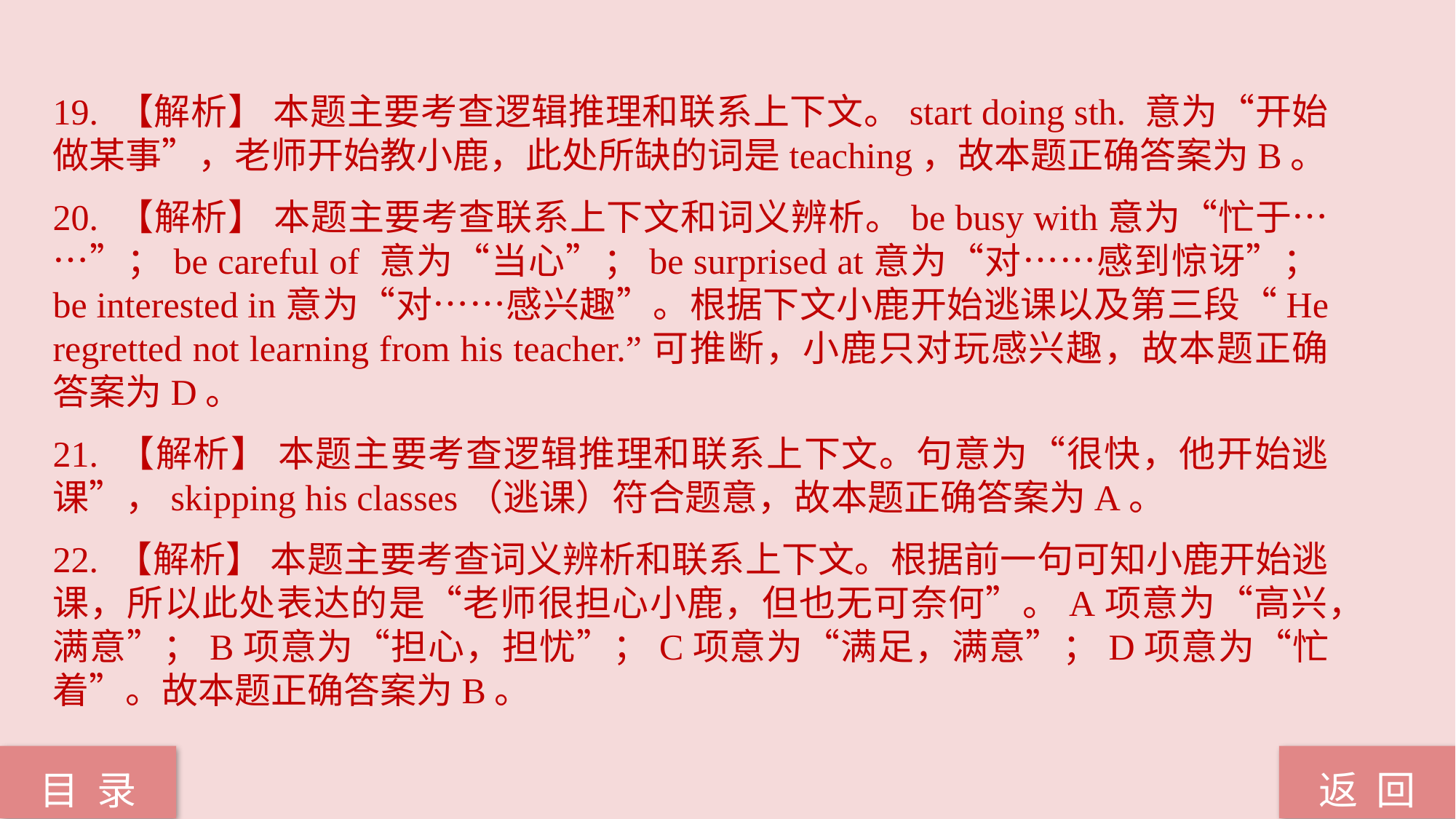

19. 【解析】 本题主要考查逻辑推理和联系上下文。start doing sth. 意为“开始做某事”，老师开始教小鹿，此处所缺的词是teaching，故本题正确答案为B。
20. 【解析】 本题主要考查联系上下文和词义辨析。be busy with意为“忙于……”；be careful of 意为“当心”；be surprised at意为“对……感到惊讶”；be interested in意为“对……感兴趣”。根据下文小鹿开始逃课以及第三段“He regretted not learning from his teacher.”可推断，小鹿只对玩感兴趣，故本题正确答案为D。
21. 【解析】 本题主要考查逻辑推理和联系上下文。句意为“很快，他开始逃课”，skipping his classes（逃课）符合题意，故本题正确答案为A。
22. 【解析】 本题主要考查词义辨析和联系上下文。根据前一句可知小鹿开始逃课，所以此处表达的是“老师很担心小鹿，但也无可奈何”。A项意为“高兴，满意”；B项意为“担心，担忧”；C项意为“满足，满意”；D项意为“忙着”。故本题正确答案为B。
返  回